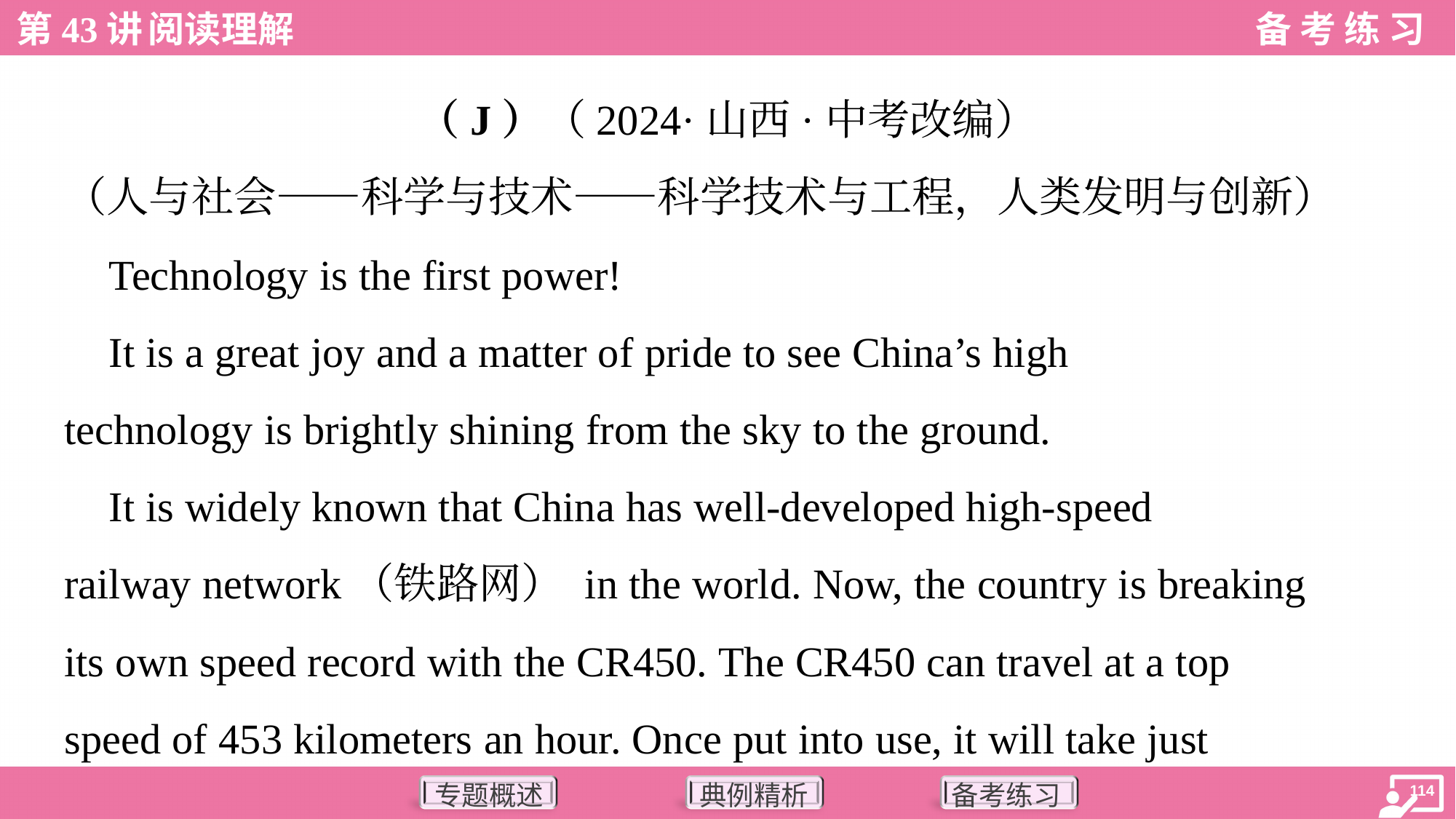

（J）（2024·山西·中考改编）
（人与社会——科学与技术——科学技术与工程，人类发明与创新）
    Technology is the first power!
    It is a great joy and a matter of pride to see China’s high
technology is brightly shining from the sky to the ground.
    It is widely known that China has well-developed high-speed
railway network（铁路网） in the world. Now, the country is breaking
its own speed record with the CR450. The CR450 can travel at a top
speed of 453 kilometers an hour. Once put into use, it will take just